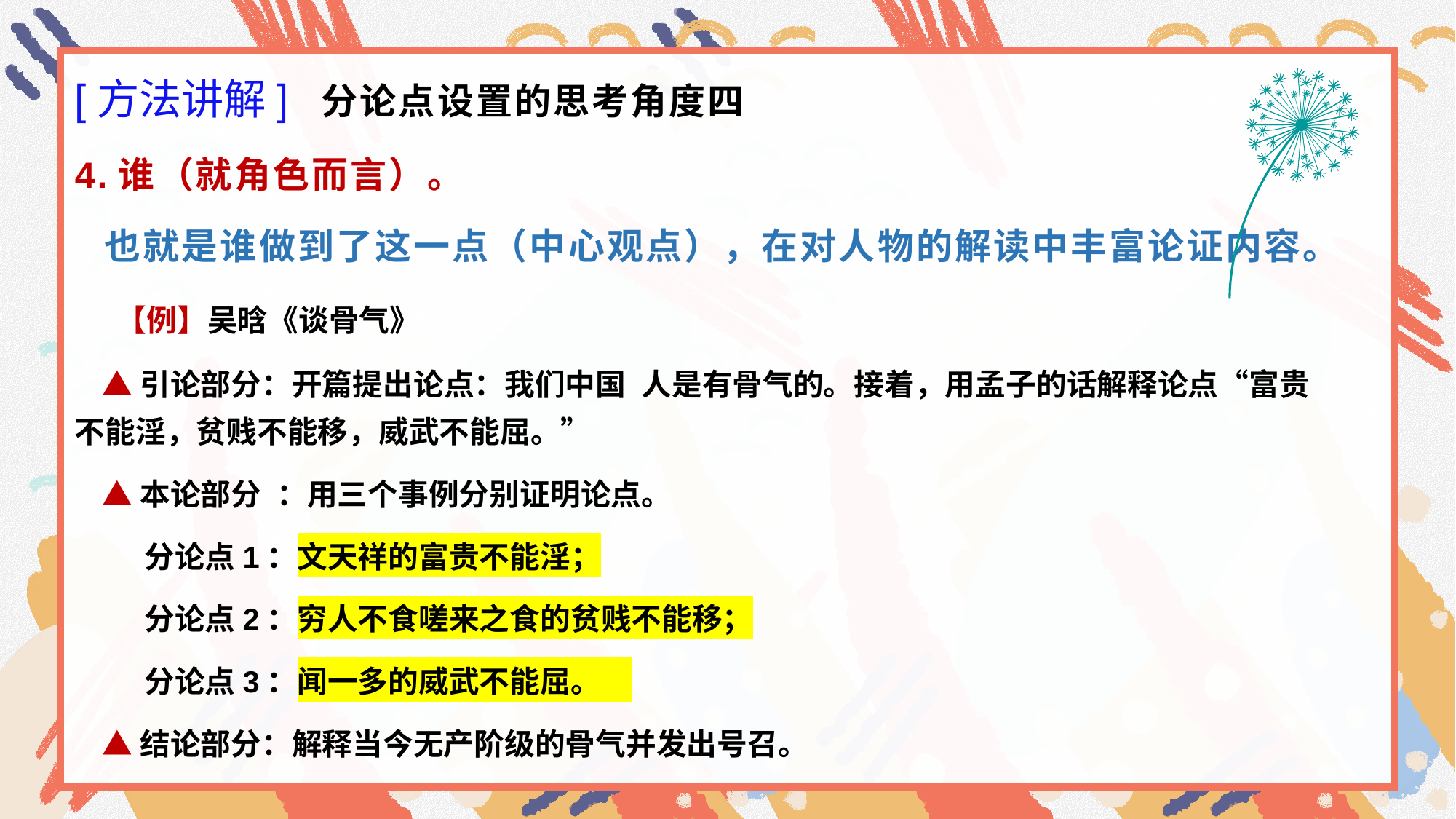

[方法讲解]  分论点设置的思考角度四
4.谁（就角色而言）。
  也就是谁做到了这一点（中心观点），在对人物的解读中丰富论证内容。
    【例】吴晗《谈骨气》
    ▲引论部分：开篇提出论点：我们中国 人是有骨气的。接着，用孟子的话解释论点“富贵不能淫，贫贱不能移，威武不能屈。”
    ▲本论部分 ：用三个事例分别证明论点。
         分论点1：文天祥的富贵不能淫；
         分论点2：穷人不食嗟来之食的贫贱不能移；
         分论点3：闻一多的威武不能屈。
    ▲结论部分：解释当今无产阶级的骨气并发出号召。